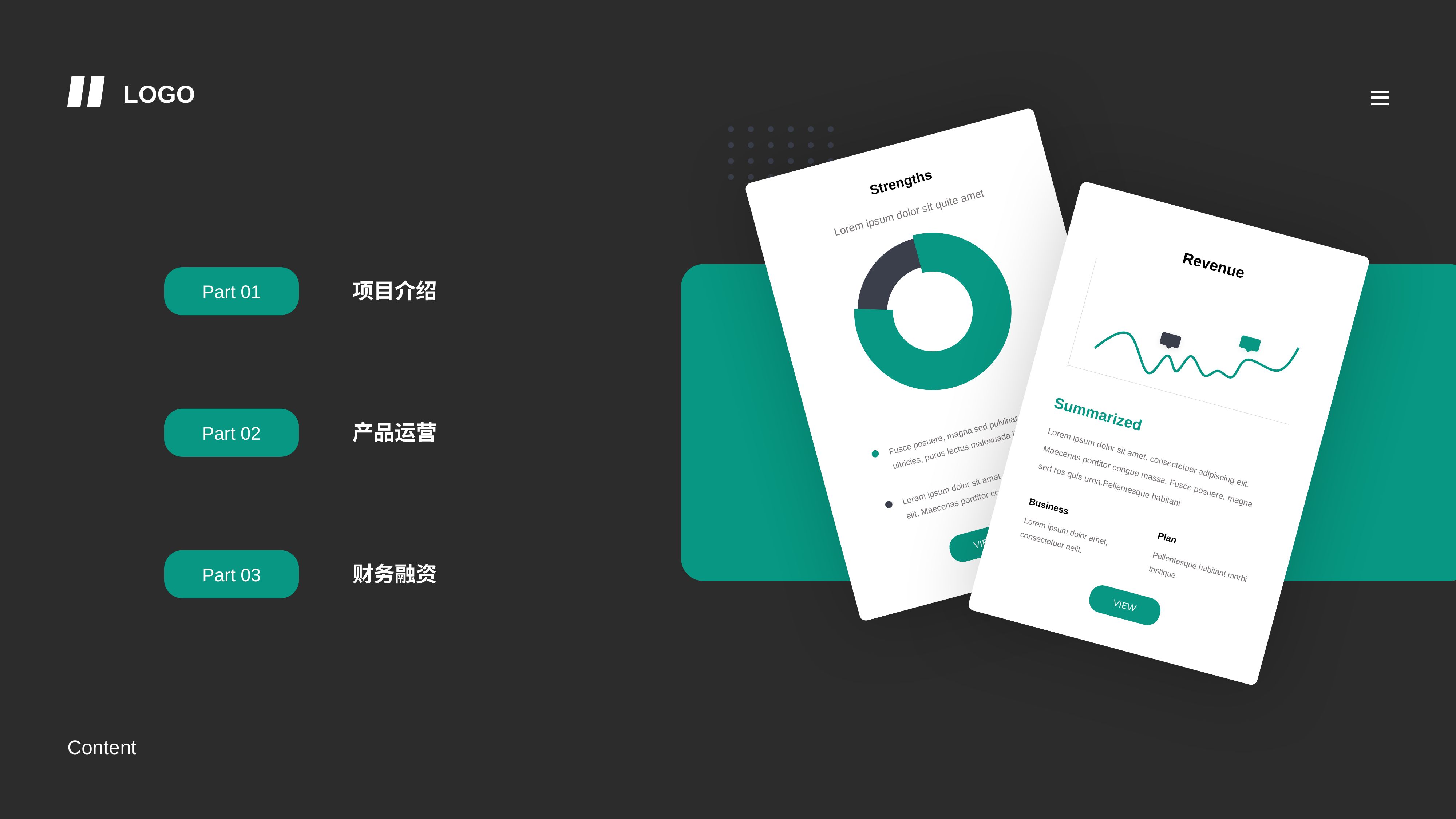

LOGO

Strengths
Lorem ipsum dolor sit quite amet

Fusce posuere, magna sed pulvinar ultricies, purus lectus malesuada libero

Lorem ipsum dolor sit amet, adipiscing elit. Maecenas porttitor congue massa.

VIEW

Revenue

Summarized
Lorem ipsum dolor sit amet, consectetuer adipiscing elit. Maecenas porttitor congue massa. Fusce posuere, magna sed ros quis urna.Pellentesque habitant
Business
Plan
Lorem ipsum dolor amet, consectetuer aelit.
Pellentesque habitant morbi tristique.
VIEW

Part 01
项目介绍
Part 02
产品运营
Part 03
财务融资
Content